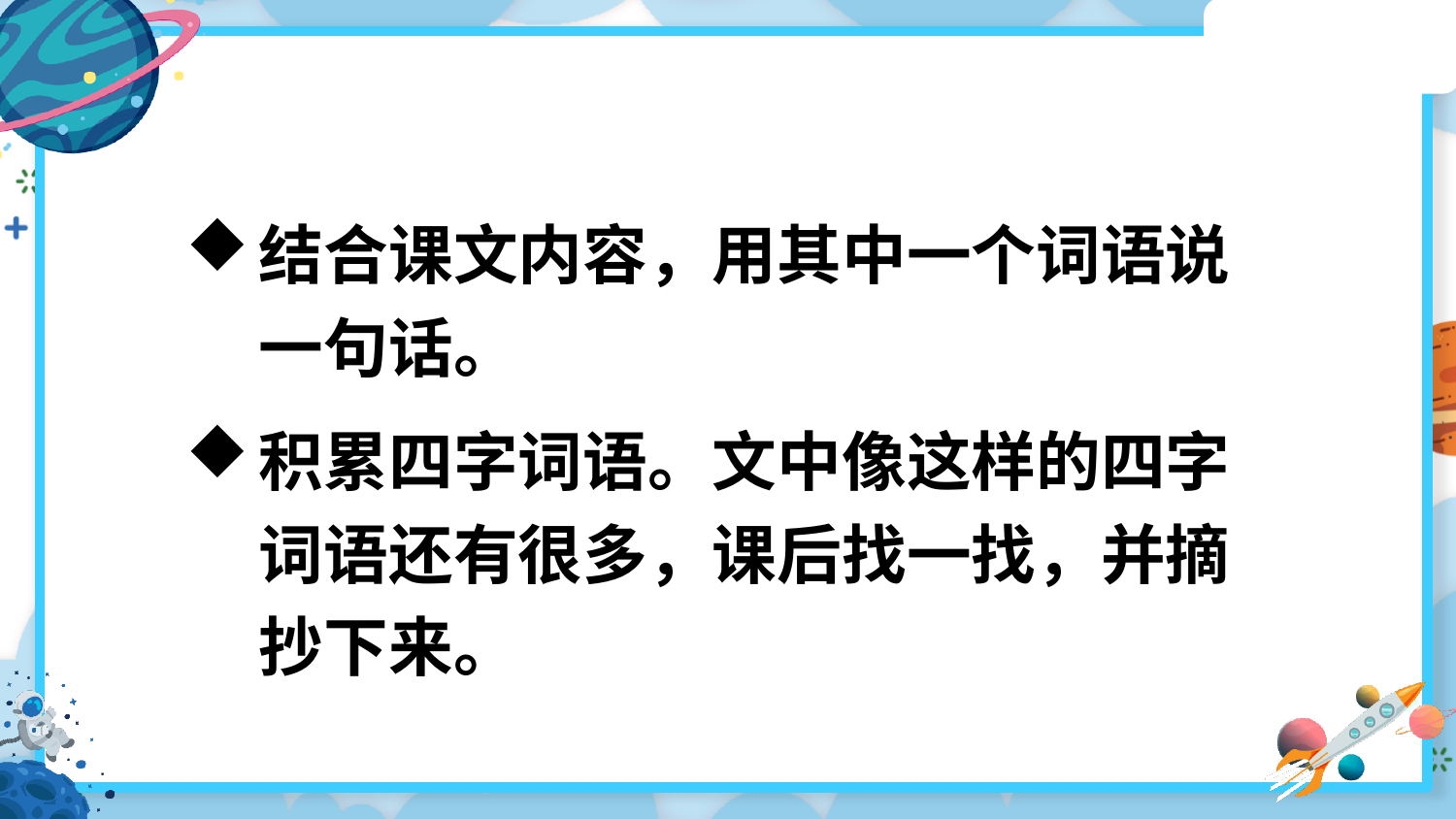

结合课文内容，用其中一个词语说一句话。
积累四字词语。文中像这样的四字词语还有很多，课后找一找，并摘抄下来。